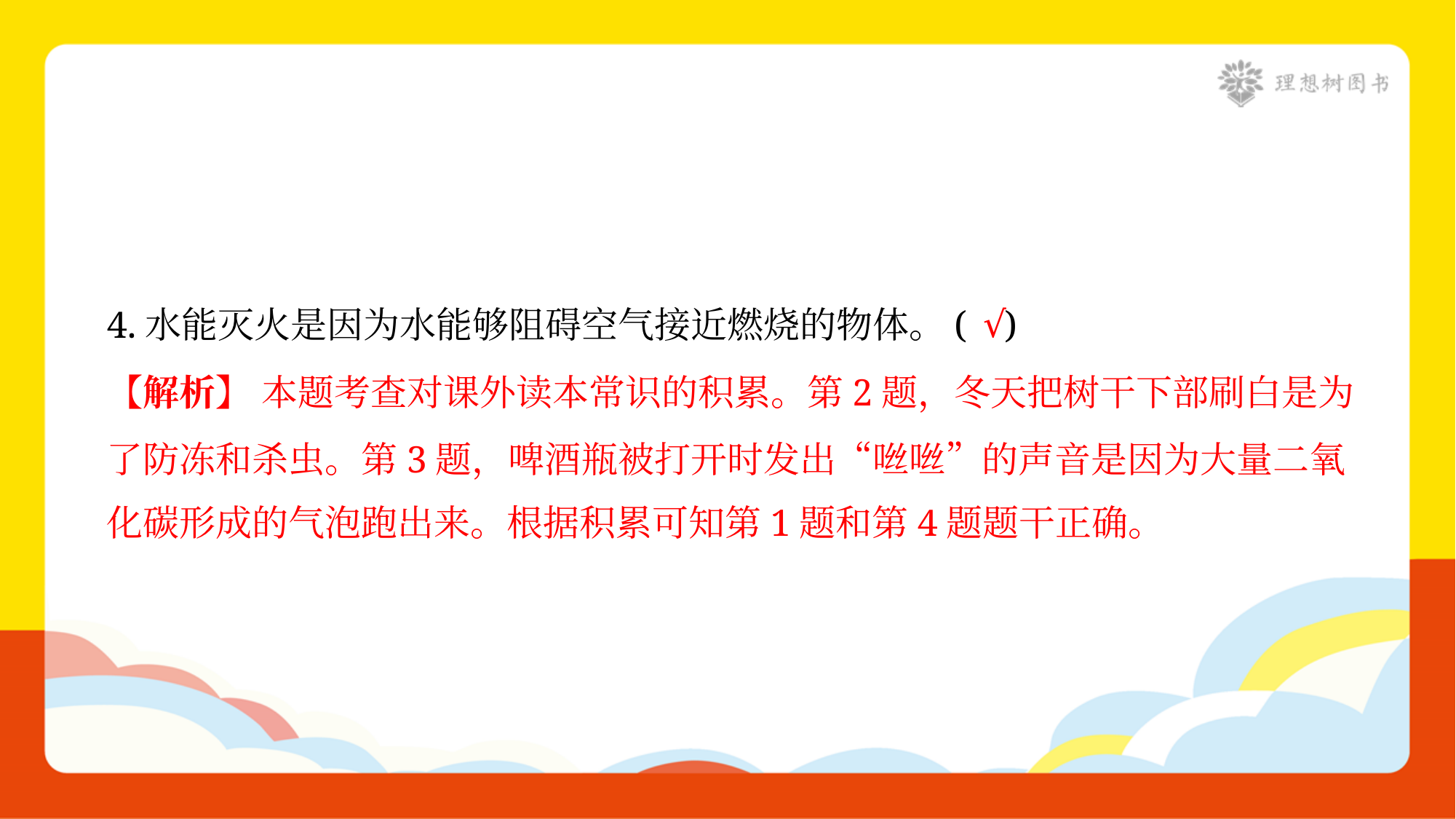

√
4.水能灭火是因为水能够阻碍空气接近燃烧的物体。(    )
【解析】 本题考查对课外读本常识的积累。第2题，冬天把树干下部刷白是为
了防冻和杀虫。第3题，啤酒瓶被打开时发出“咝咝”的声音是因为大量二氧
化碳形成的气泡跑出来。根据积累可知第1题和第4题题干正确。